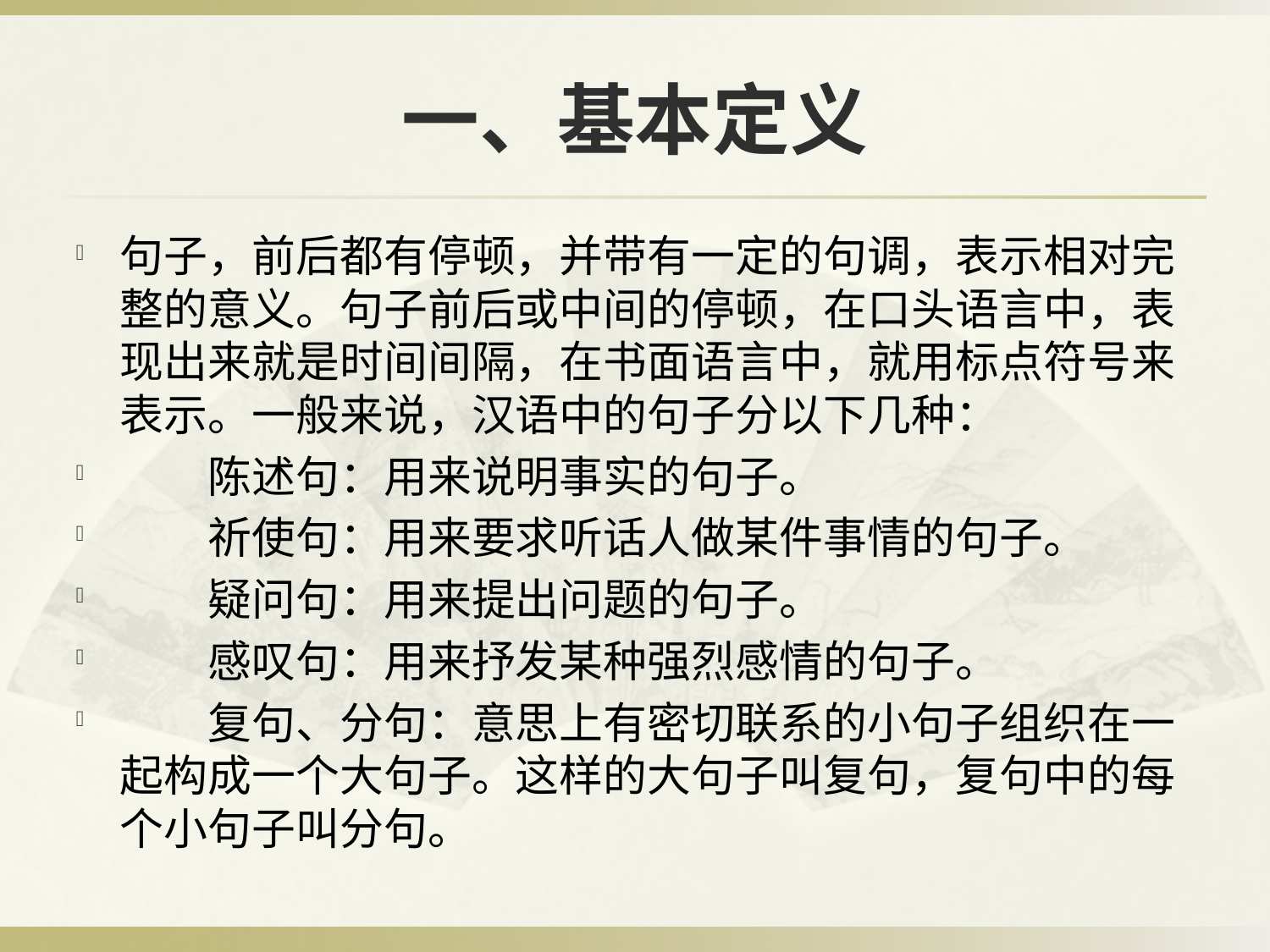

# 一、基本定义
句子，前后都有停顿，并带有一定的句调，表示相对完整的意义。句子前后或中间的停顿，在口头语言中，表现出来就是时间间隔，在书面语言中，就用标点符号来表示。一般来说，汉语中的句子分以下几种：
　　陈述句：用来说明事实的句子。
　　祈使句：用来要求听话人做某件事情的句子。
　　疑问句：用来提出问题的句子。
　　感叹句：用来抒发某种强烈感情的句子。
　　复句、分句：意思上有密切联系的小句子组织在一起构成一个大句子。这样的大句子叫复句，复句中的每个小句子叫分句。